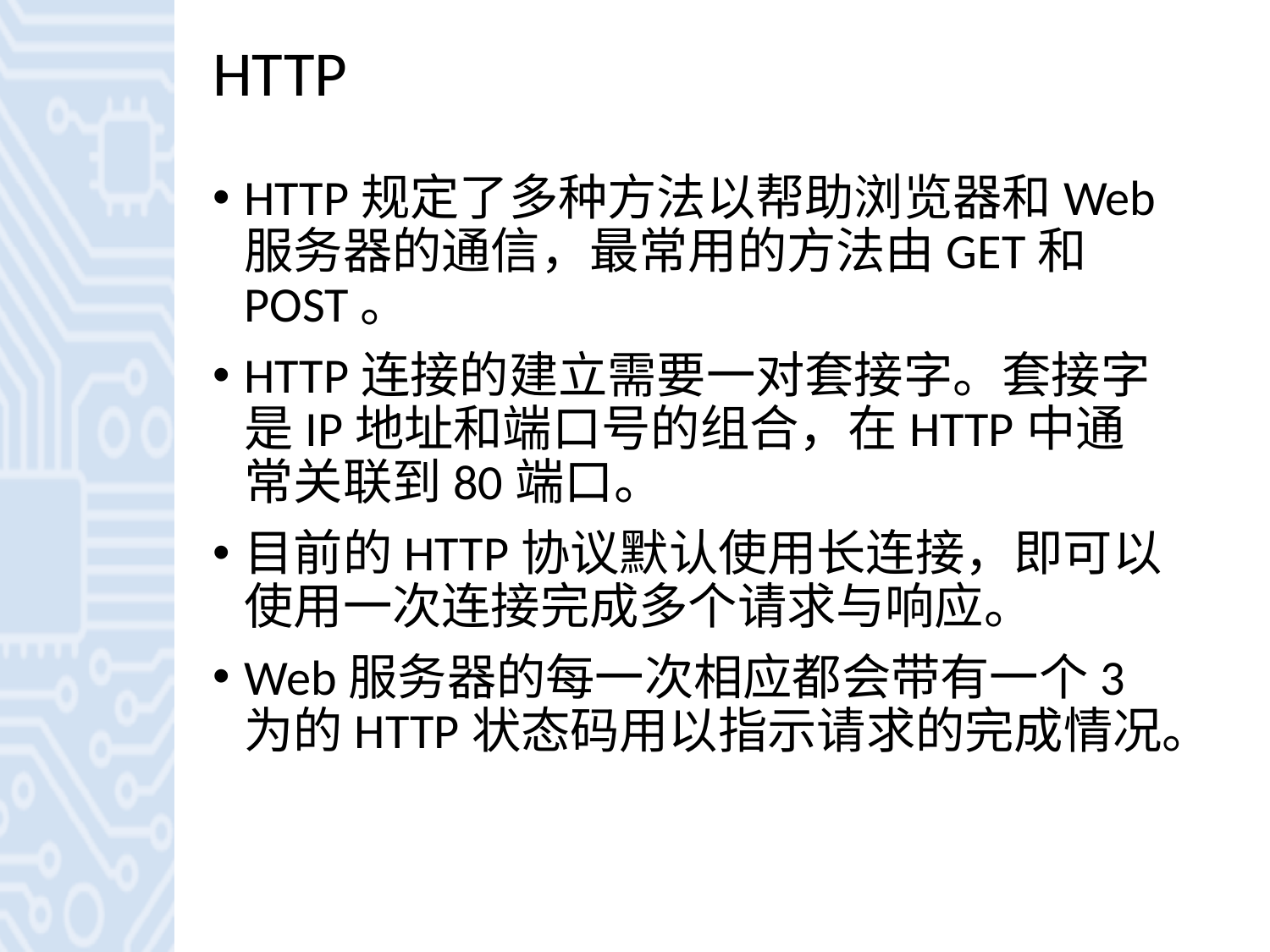

# HTTP
HTTP规定了多种方法以帮助浏览器和Web服务器的通信，最常用的方法由GET和POST。
HTTP连接的建立需要一对套接字。套接字是IP地址和端口号的组合，在HTTP中通常关联到80端口。
目前的HTTP协议默认使用长连接，即可以使用一次连接完成多个请求与响应。
Web服务器的每一次相应都会带有一个3为的HTTP状态码用以指示请求的完成情况。